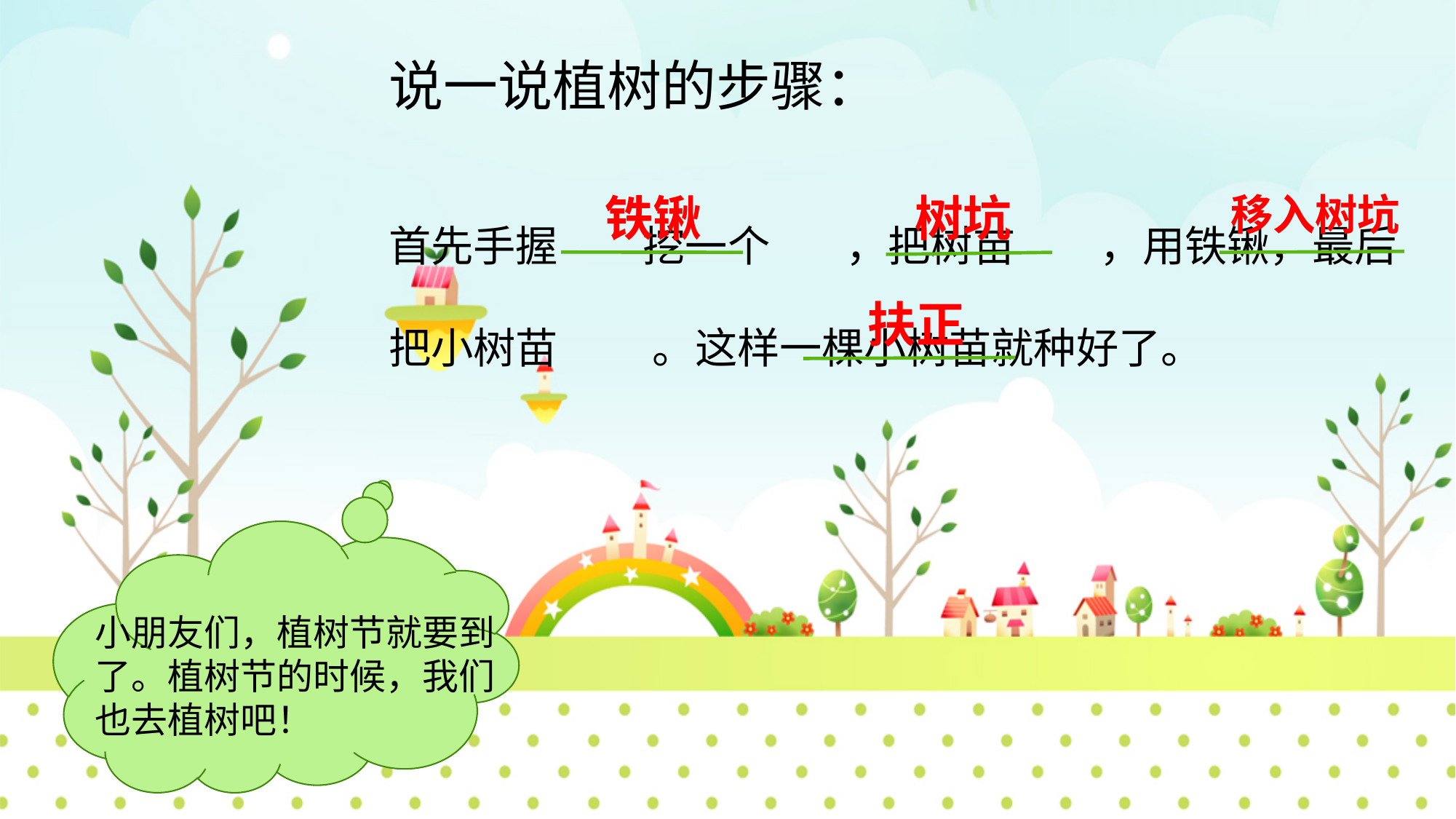

说一说植树的步骤：

首先手握         挖一个        ，把树苗         ，用铁锹，最后把小树苗          。这样一棵小树苗就种好了。
铁锹
树坑
移入树坑
扶正

小朋友们，植树节就要到了。植树节的时候，我们也去植树吧！